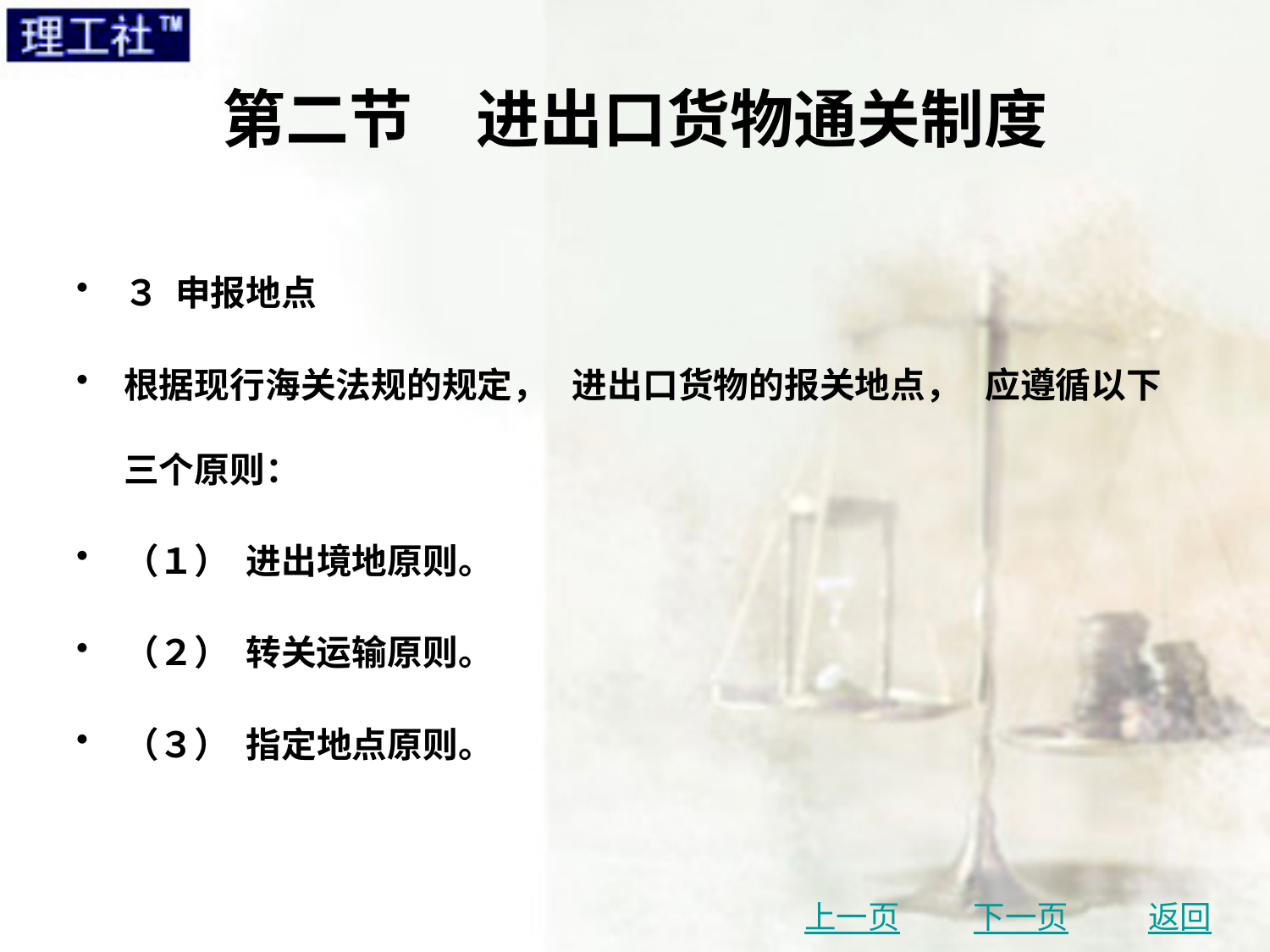

# 第二节　进出口货物通关制度
３  申报地点
根据现行海关法规的规定，   进出口货物的报关地点，   应遵循以下三个原则：
（１）  进出境地原则。
（２）  转关运输原则。
（３）  指定地点原则。

上一页
下一页
返回